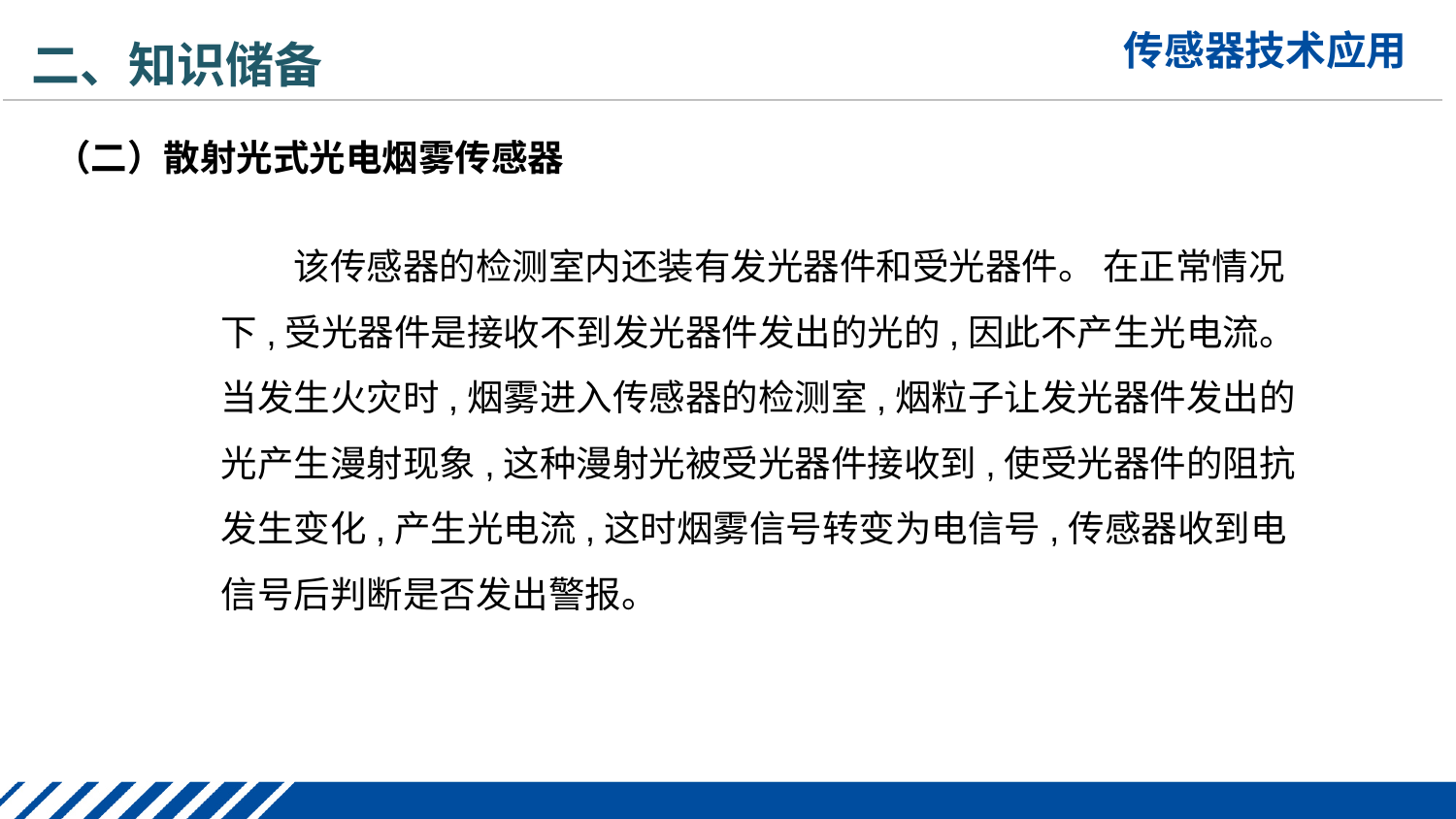

二、知识储备
（二）散射光式光电烟雾传感器
该传感器的检测室内还装有发光器件和受光器件。 在正常情况下,受光器件是接收不到发光器件发出的光的,因此不产生光电流。 当发生火灾时,烟雾进入传感器的检测室,烟粒子让发光器件发出的光产生漫射现象,这种漫射光被受光器件接收到,使受光器件的阻抗发生变化,产生光电流,这时烟雾信号转变为电信号,传感器收到电信号后判断是否发出警报。